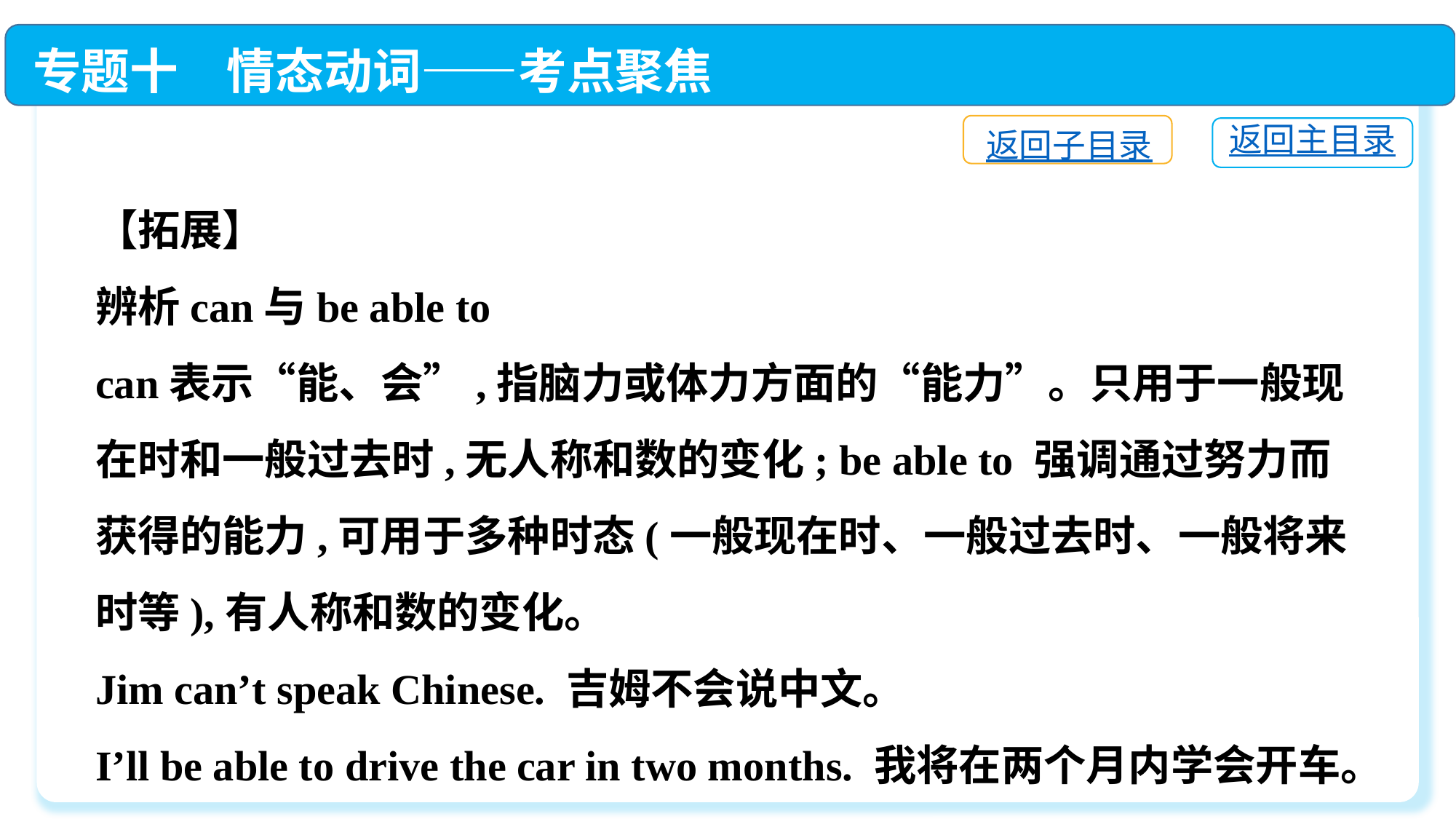

专题十　情态动词——考点聚焦

返回子目录
返回主目录
【拓展】
辨析can与be able to
can表示“能、会”,指脑力或体力方面的“能力”。只用于一般现在时和一般过去时,无人称和数的变化; be able to 强调通过努力而获得的能力,可用于多种时态(一般现在时、一般过去时、一般将来时等),有人称和数的变化。
Jim can’t speak Chinese. 吉姆不会说中文。
I’ll be able to drive the car in two months. 我将在两个月内学会开车。